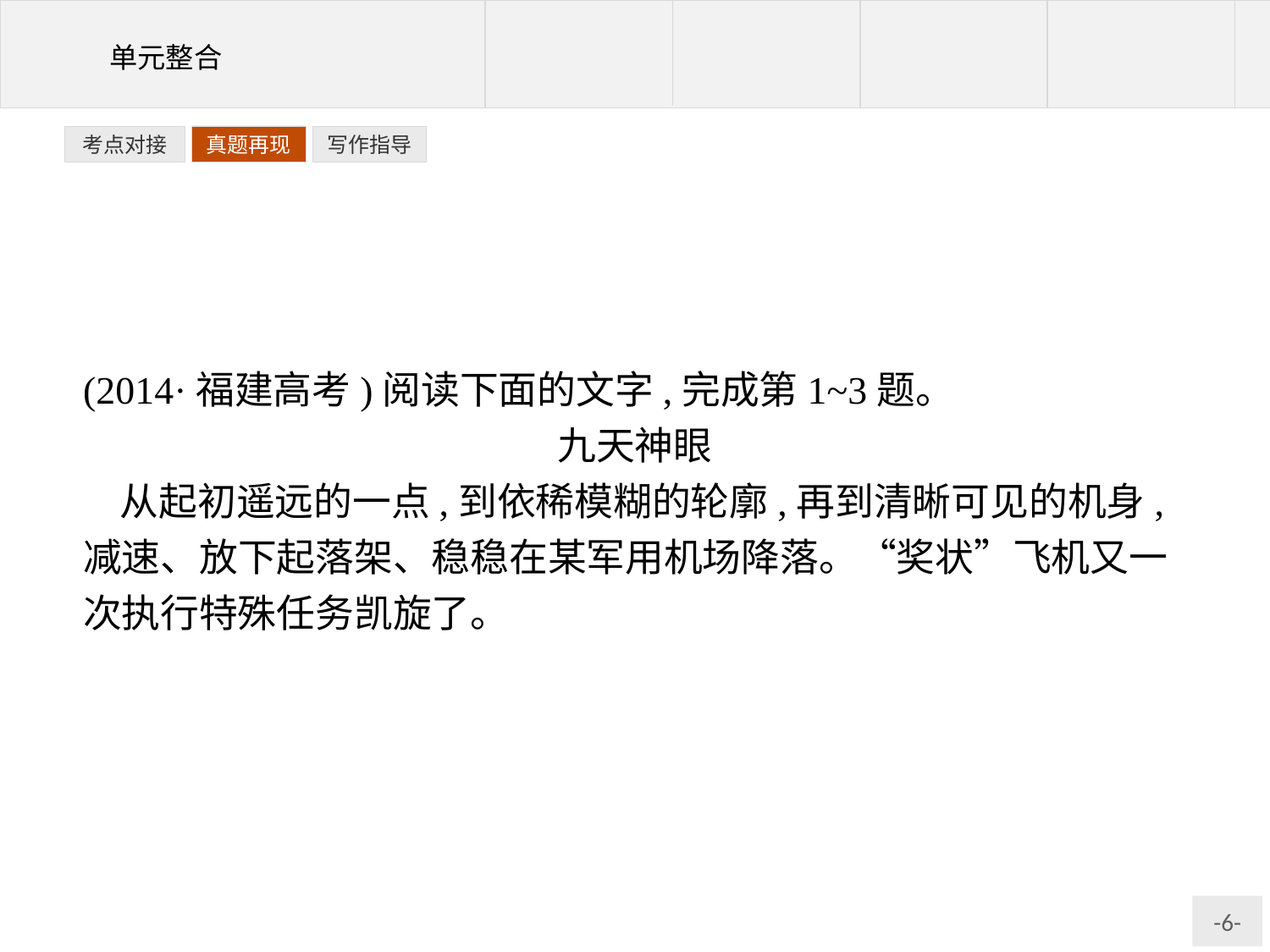

写作指导
考点对接
真题再现
(2014·福建高考)阅读下面的文字,完成第1~3题。
九天神眼
从起初遥远的一点,到依稀模糊的轮廓,再到清晰可见的机身,减速、放下起落架、稳稳在某军用机场降落。“奖状”飞机又一次执行特殊任务凯旋了。